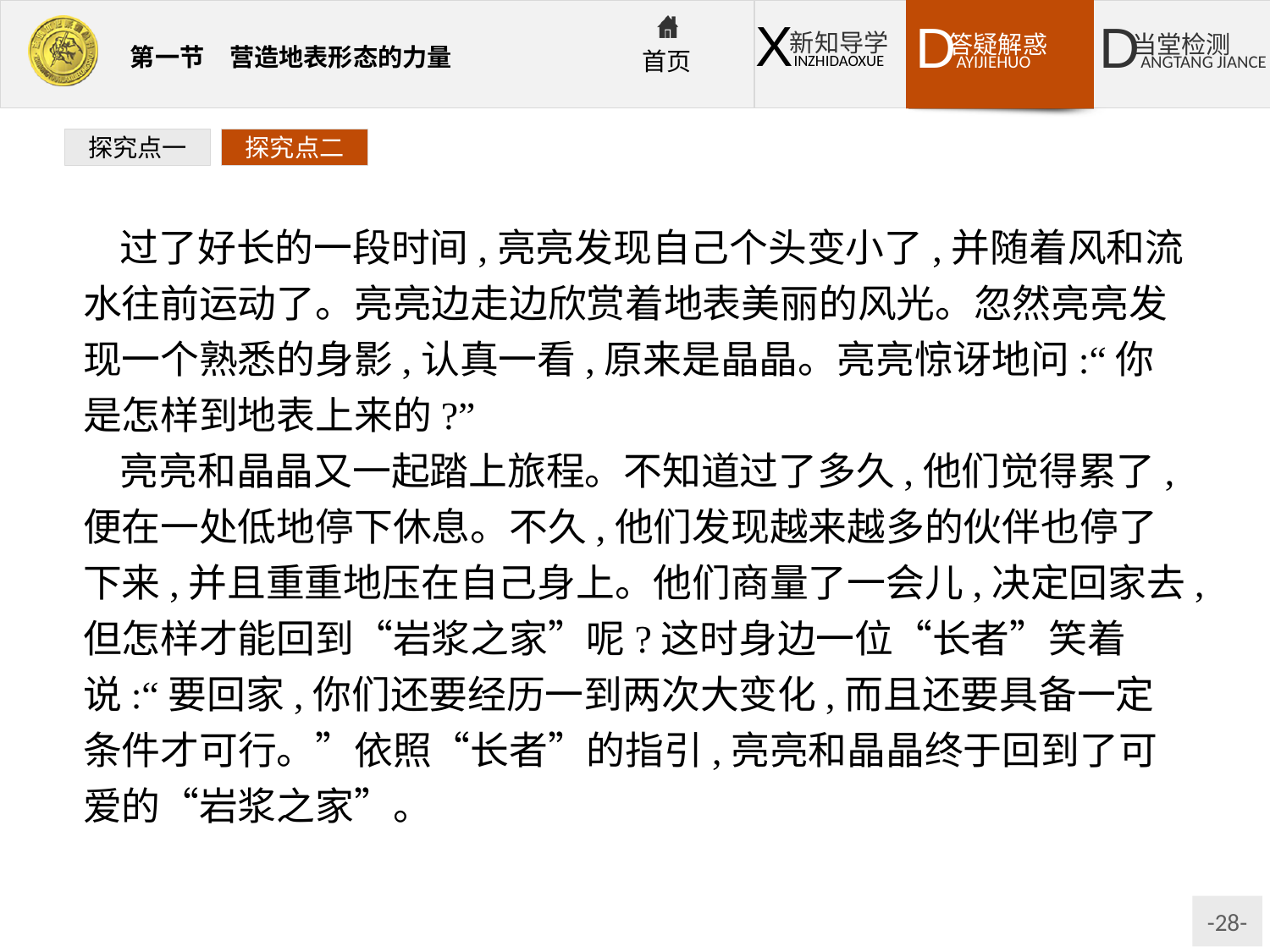

探究点一
探究点二
过了好长的一段时间,亮亮发现自己个头变小了,并随着风和流水往前运动了。亮亮边走边欣赏着地表美丽的风光。忽然亮亮发现一个熟悉的身影,认真一看,原来是晶晶。亮亮惊讶地问:“你是怎样到地表上来的?”
亮亮和晶晶又一起踏上旅程。不知道过了多久,他们觉得累了,便在一处低地停下休息。不久,他们发现越来越多的伙伴也停了下来,并且重重地压在自己身上。他们商量了一会儿,决定回家去,但怎样才能回到“岩浆之家”呢?这时身边一位“长者”笑着说:“要回家,你们还要经历一到两次大变化,而且还要具备一定条件才可行。”依照“长者”的指引,亮亮和晶晶终于回到了可爱的“岩浆之家”。